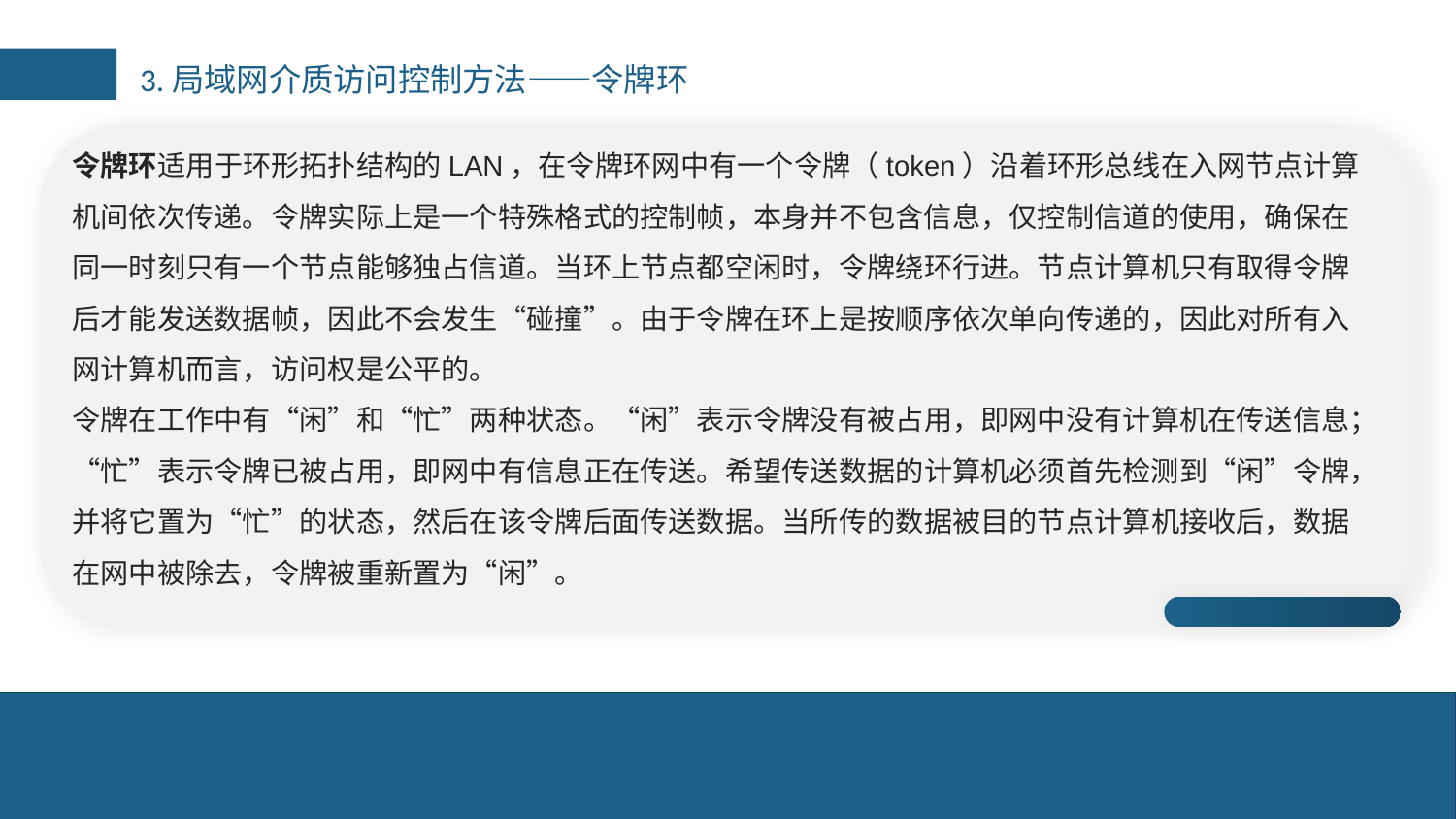

3.局域网介质访问控制方法——令牌环

令牌环适用于环形拓扑结构的LAN，在令牌环网中有一个令牌（token）沿着环形总线在入网节点计算机间依次传递。令牌实际上是一个特殊格式的控制帧，本身并不包含信息，仅控制信道的使用，确保在同一时刻只有一个节点能够独占信道。当环上节点都空闲时，令牌绕环行进。节点计算机只有取得令牌后才能发送数据帧，因此不会发生“碰撞”。由于令牌在环上是按顺序依次单向传递的，因此对所有入网计算机而言，访问权是公平的。
令牌在工作中有“闲”和“忙”两种状态。“闲”表示令牌没有被占用，即网中没有计算机在传送信息；“忙”表示令牌已被占用，即网中有信息正在传送。希望传送数据的计算机必须首先检测到“闲”令牌，并将它置为“忙”的状态，然后在该令牌后面传送数据。当所传的数据被目的节点计算机接收后，数据在网中被除去，令牌被重新置为“闲”。